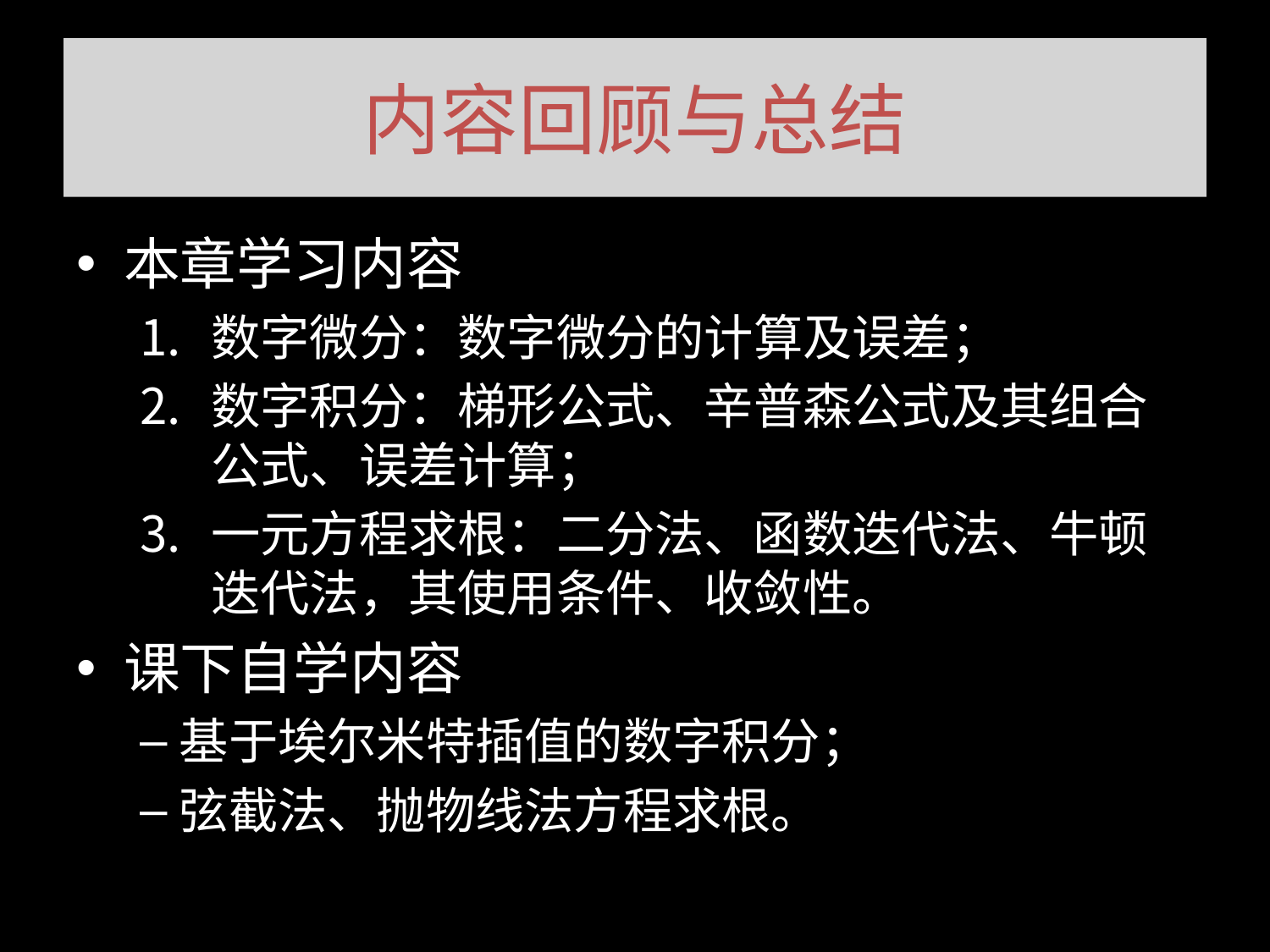

# 内容回顾与总结
本章学习内容
数字微分：数字微分的计算及误差；
数字积分：梯形公式、辛普森公式及其组合公式、误差计算；
一元方程求根：二分法、函数迭代法、牛顿迭代法，其使用条件、收敛性。
课下自学内容
基于埃尔米特插值的数字积分；
弦截法、抛物线法方程求根。